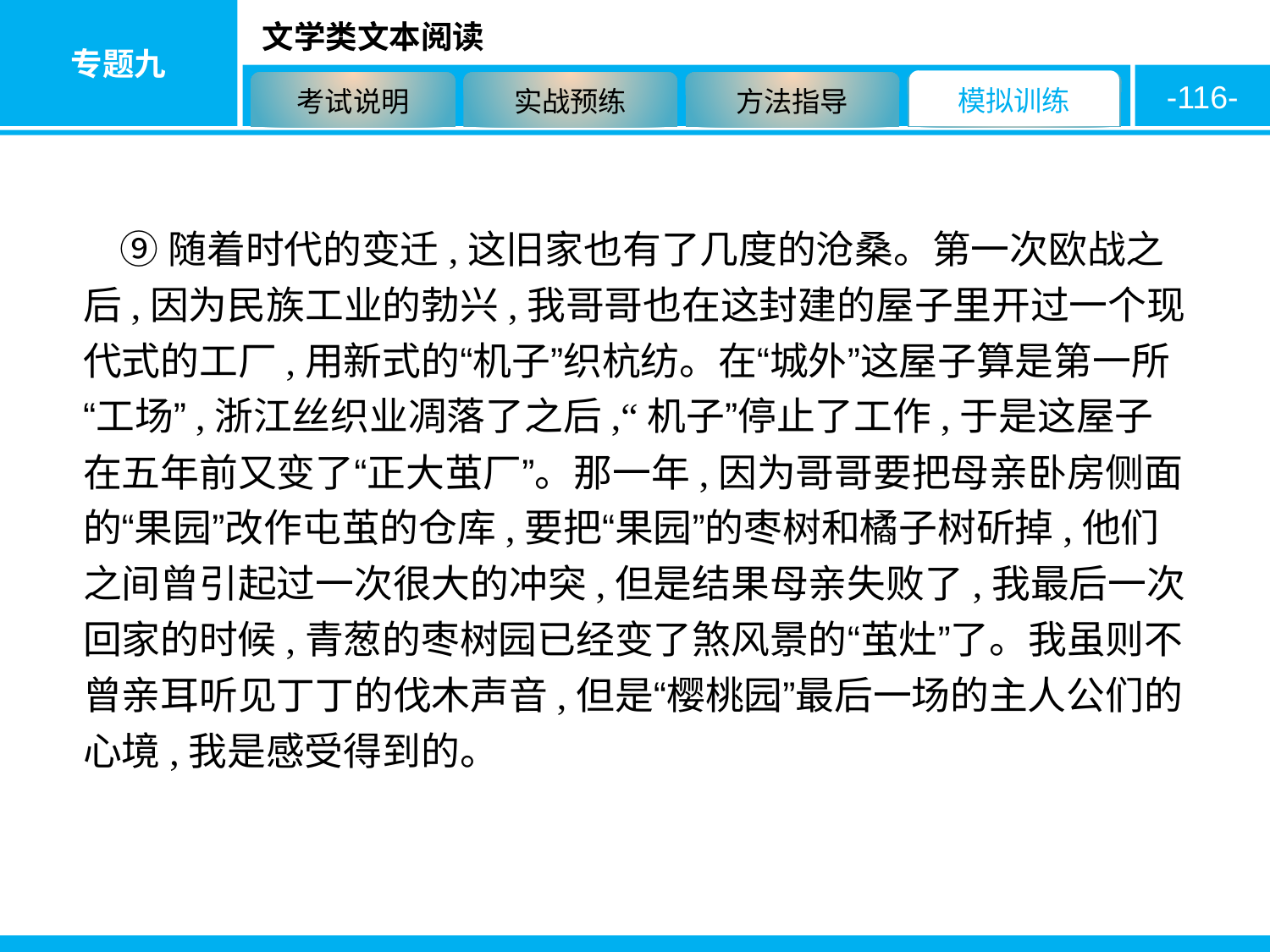

-116-
⑨随着时代的变迁,这旧家也有了几度的沧桑。第一次欧战之后,因为民族工业的勃兴,我哥哥也在这封建的屋子里开过一个现代式的工厂,用新式的“机子”织杭纺。在“城外”这屋子算是第一所“工场”,浙江丝织业凋落了之后,“机子”停止了工作,于是这屋子在五年前又变了“正大茧厂”。那一年,因为哥哥要把母亲卧房侧面的“果园”改作屯茧的仓库,要把“果园”的枣树和橘子树斫掉,他们之间曾引起过一次很大的冲突,但是结果母亲失败了,我最后一次回家的时候,青葱的枣树园已经变了煞风景的“茧灶”了。我虽则不曾亲耳听见丁丁的伐木声音,但是“樱桃园”最后一场的主人公们的心境,我是感受得到的。